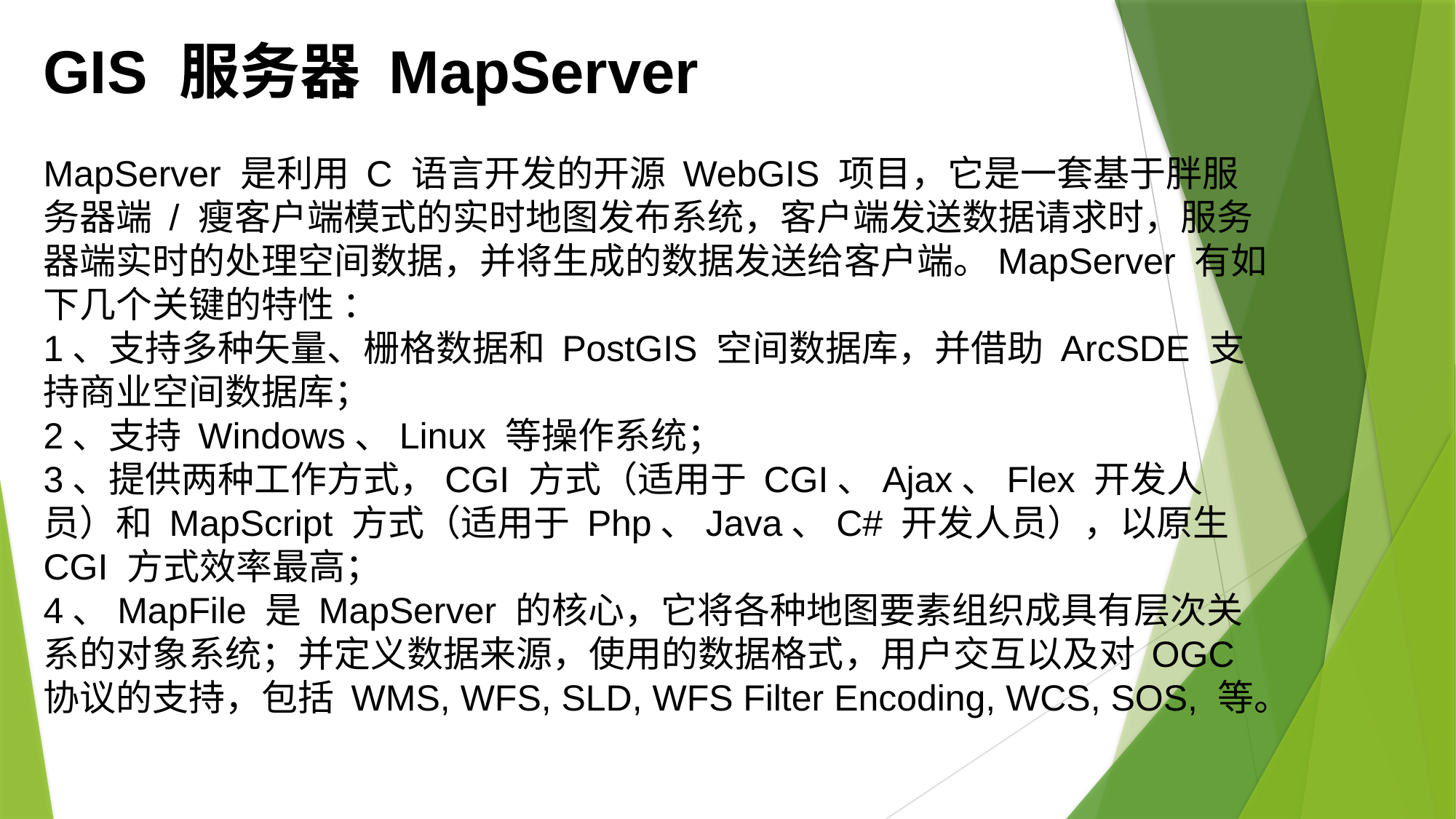

GIS 服务器 MapServer

MapServer 是利用 C 语言开发的开源 WebGIS 项目，它是一套基于胖服务器端 / 瘦客户端模式的实时地图发布系统，客户端发送数据请求时，服务器端实时的处理空间数据，并将生成的数据发送给客户端。MapServer 有如下几个关键的特性 ：
1、支持多种矢量、栅格数据和 PostGIS 空间数据库，并借助 ArcSDE 支持商业空间数据库；
2、支持 Windows、Linux 等操作系统；
3、提供两种工作方式，CGI 方式（适用于 CGI、Ajax、Flex 开发人员）和 MapScript 方式（适用于 Php、Java、C# 开发人员），以原生 CGI 方式效率最高；
4、MapFile 是 MapServer 的核心，它将各种地图要素组织成具有层次关系的对象系统；并定义数据来源，使用的数据格式，用户交互以及对 OGC 协议的支持，包括 WMS, WFS, SLD, WFS Filter Encoding, WCS, SOS, 等。